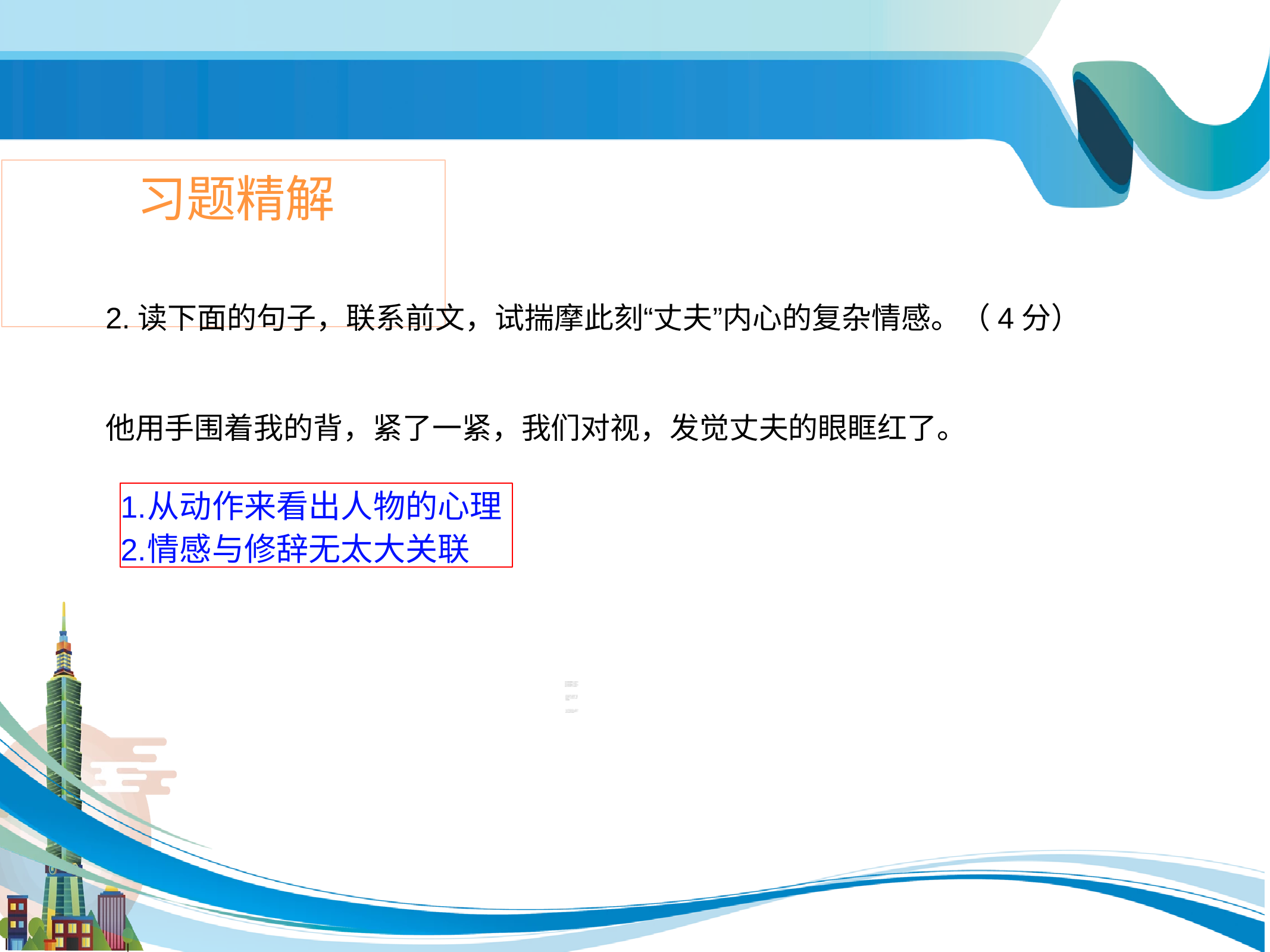

# 习题精解
2.读下面的句子，联系前文，试揣摩此刻“丈夫”内心的复杂情感。（4分）

他用手围着我的背，紧了一紧，我们对视，发觉丈夫的眼眶红了。
从动作来看出人物的心理
情感与修辞无太大关联